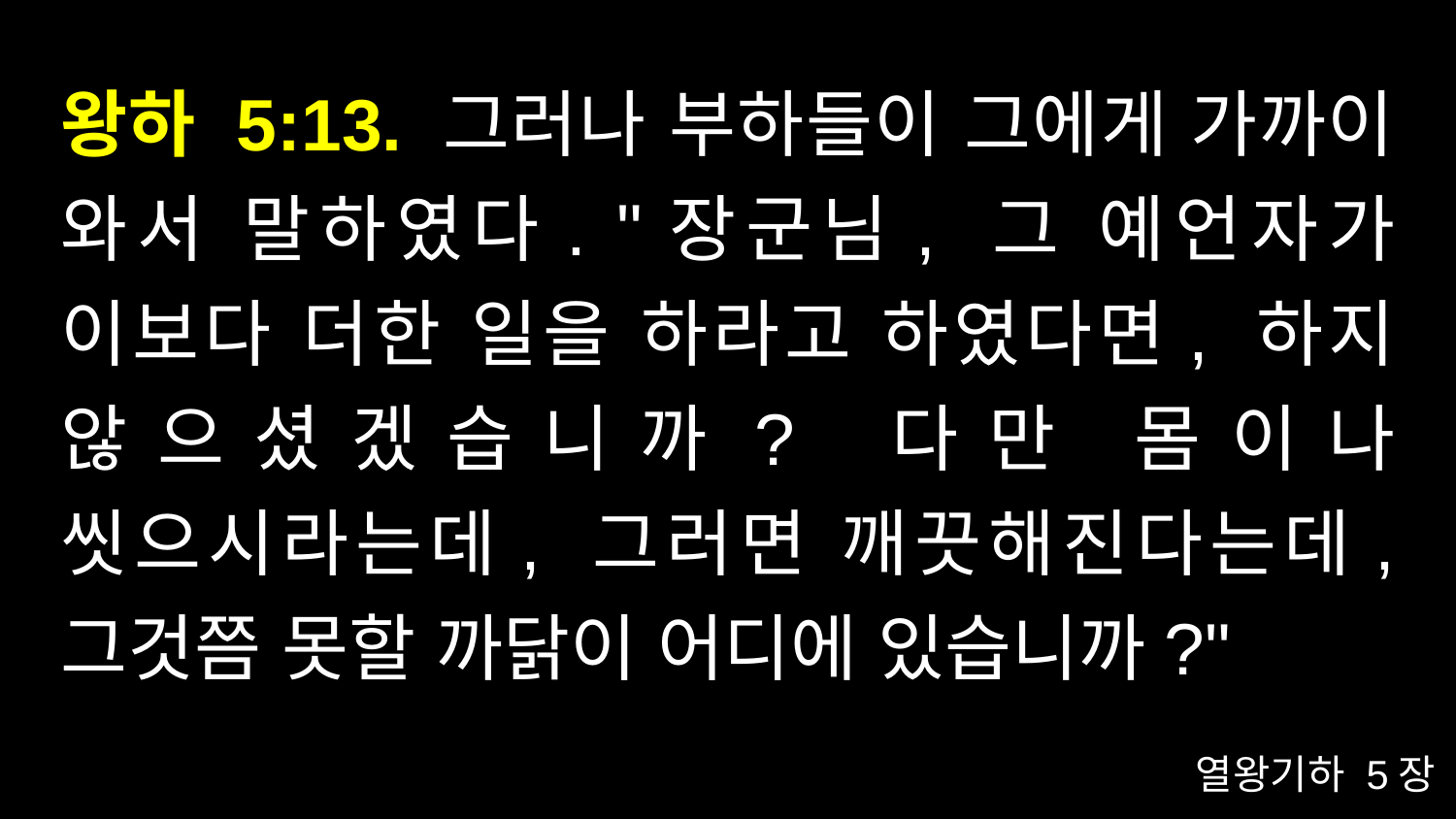

# 왕하 5:13. 그러나 부하들이 그에게 가까이 와서 말하였다. "장군님, 그 예언자가 이보다 더한 일을 하라고 하였다면, 하지 않으셨겠습니까? 다만 몸이나 씻으시라는데, 그러면 깨끗해진다는데, 그것쯤 못할 까닭이 어디에 있습니까?"
열왕기하 5장